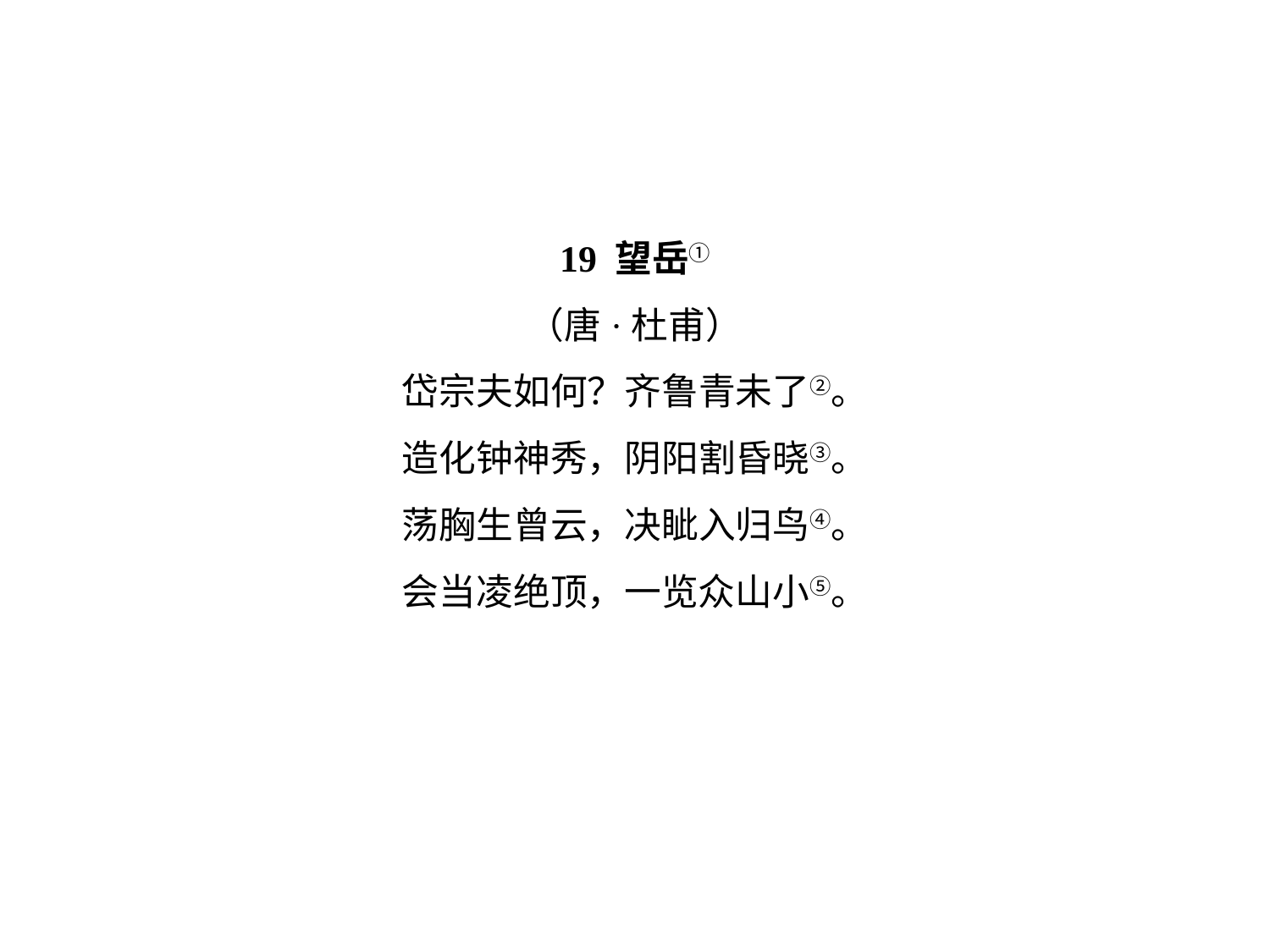

19 望岳①
（唐·杜甫）
岱宗夫如何？齐鲁青未了②。
造化钟神秀，阴阳割昏晓③。
荡胸生曾云，决眦入归鸟④。
会当凌绝顶，一览众山小⑤。